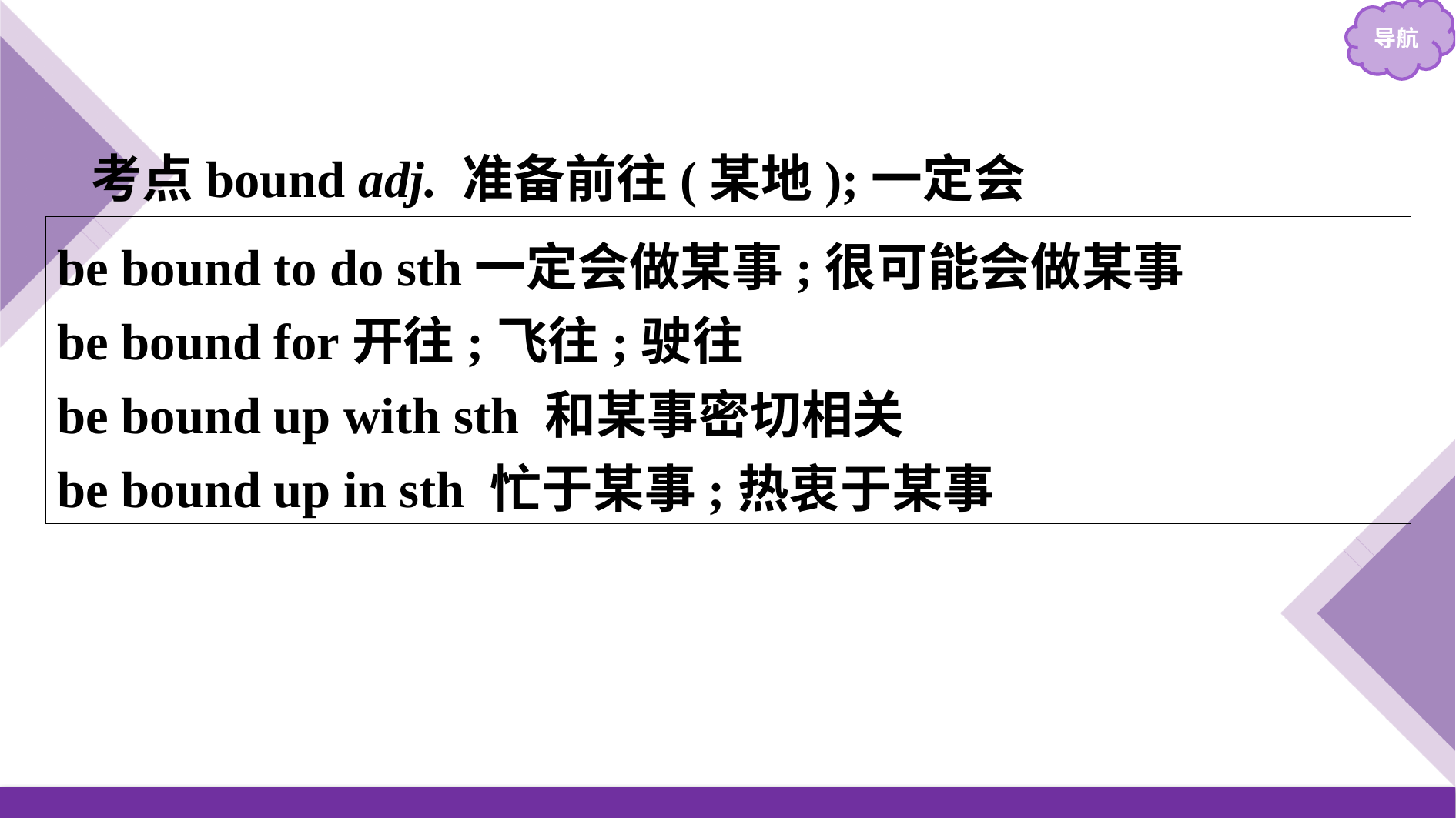

考点bound adj. 准备前往(某地);一定会
be bound to do sth一定会做某事;很可能会做某事
be bound for开往;飞往;驶往
be bound up with sth 和某事密切相关
be bound up in sth 忙于某事;热衷于某事